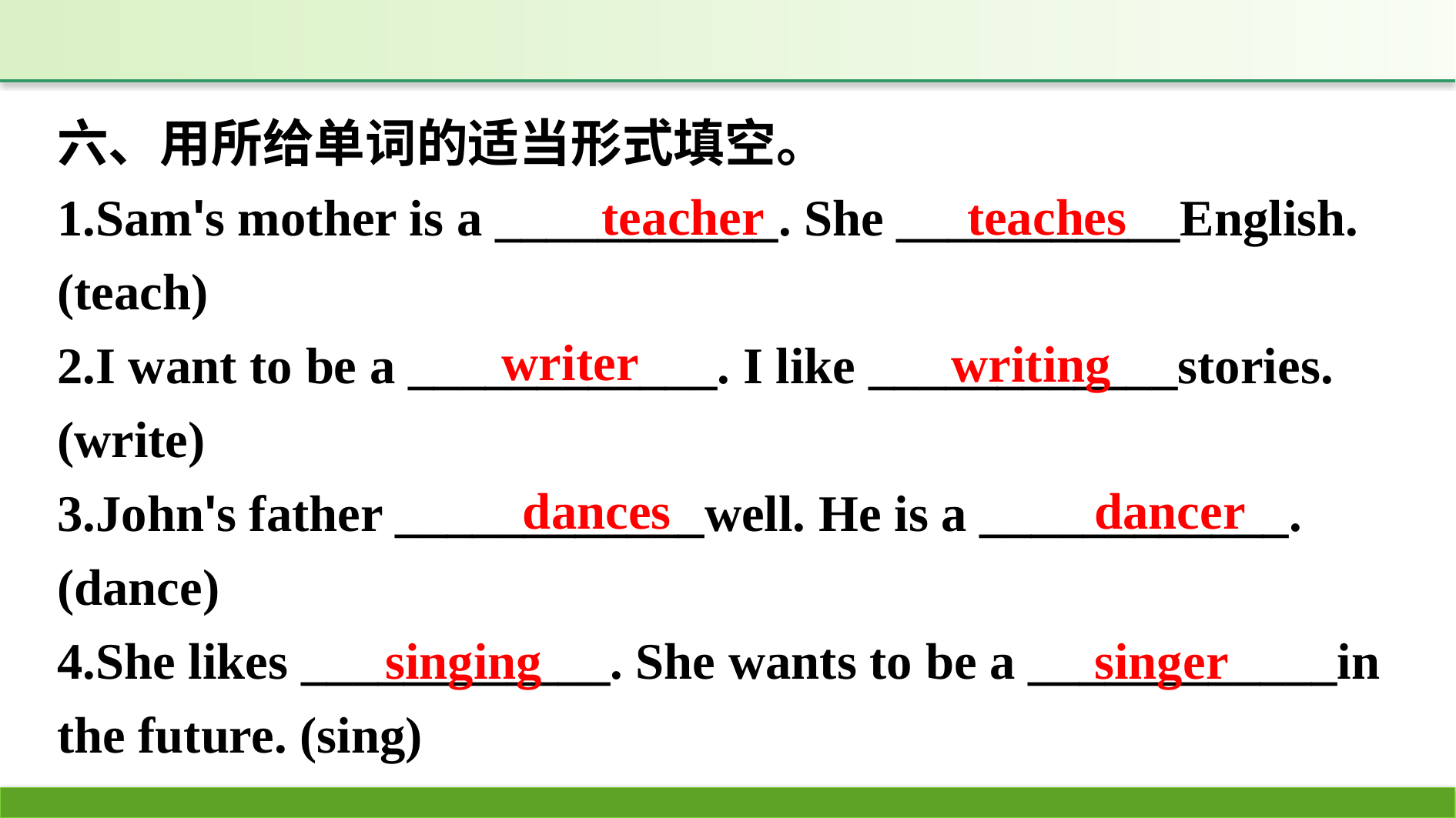

六、用所给单词的适当形式填空。
1.Sam's mother is a ___________. She ___________English. (teach)
2.I want to be a ____________. I like ____________stories. (write)
3.John's father ____________well. He is a ____________. (dance)
4.She likes ____________. She wants to be a ____________in the future. (sing)
teacher
teaches
writer
writing
dances
dancer
singing
singer